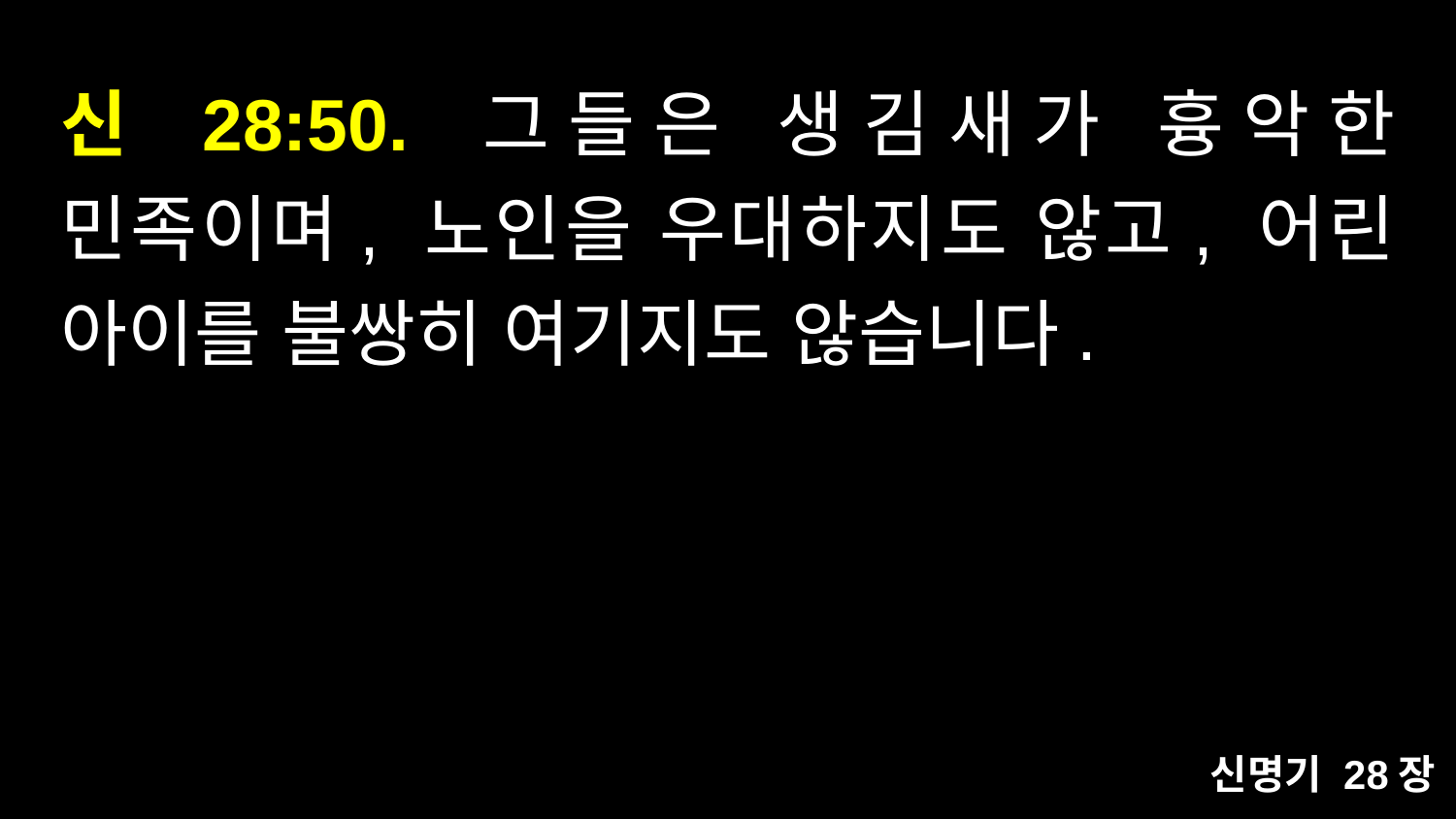

# 신 28:50. 그들은 생김새가 흉악한 민족이며, 노인을 우대하지도 않고, 어린 아이를 불쌍히 여기지도 않습니다.
신명기 28장